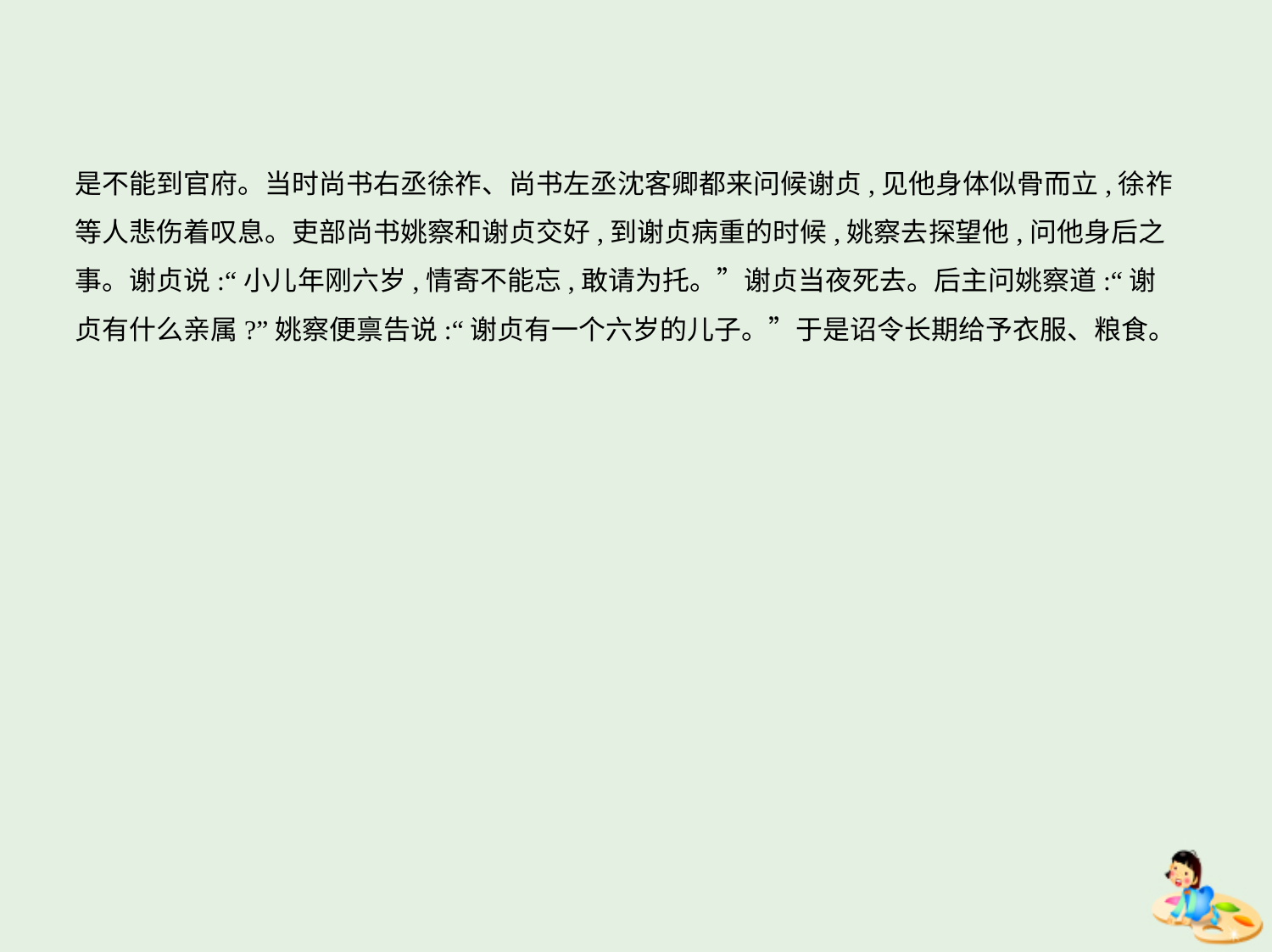

是不能到官府。当时尚书右丞徐祚、尚书左丞沈客卿都来问候谢贞,见他身体似骨而立,徐祚
等人悲伤着叹息。吏部尚书姚察和谢贞交好,到谢贞病重的时候,姚察去探望他,问他身后之
事。谢贞说:“小儿年刚六岁,情寄不能忘,敢请为托。”谢贞当夜死去。后主问姚察道:“谢
贞有什么亲属?”姚察便禀告说:“谢贞有一个六岁的儿子。”于是诏令长期给予衣服、粮食。